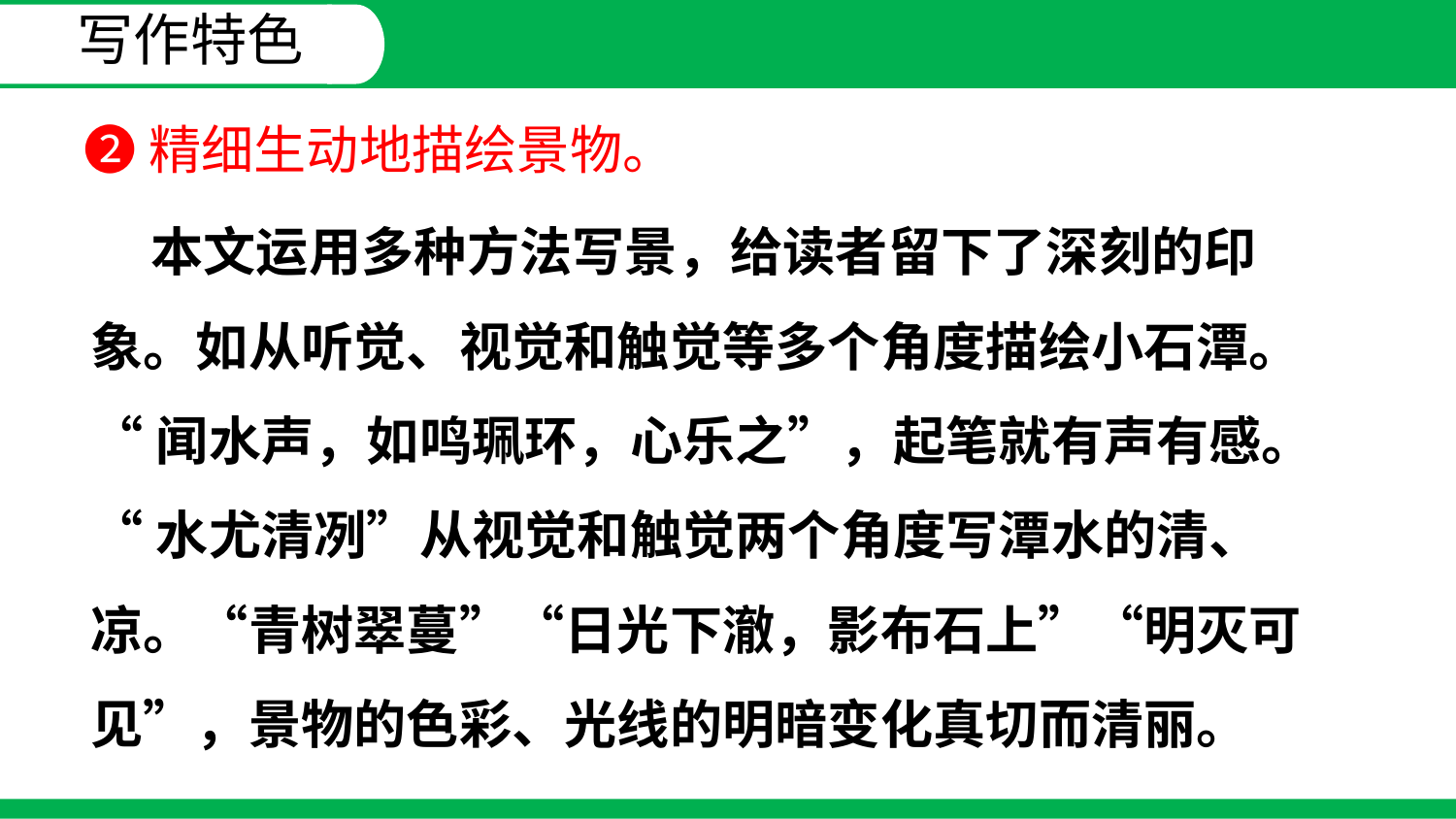

写作特色
❷精细生动地描绘景物。
    本文运用多种方法写景，给读者留下了深刻的印
象。如从听觉、视觉和触觉等多个角度描绘小石潭。
“闻水声，如鸣珮环，心乐之”，起笔就有声有感。
“水尤清冽”从视觉和触觉两个角度写潭水的清、凉。“青树翠蔓”“日光下澈，影布石上”“明灭可见”，景物的色彩、光线的明暗变化真切而清丽。